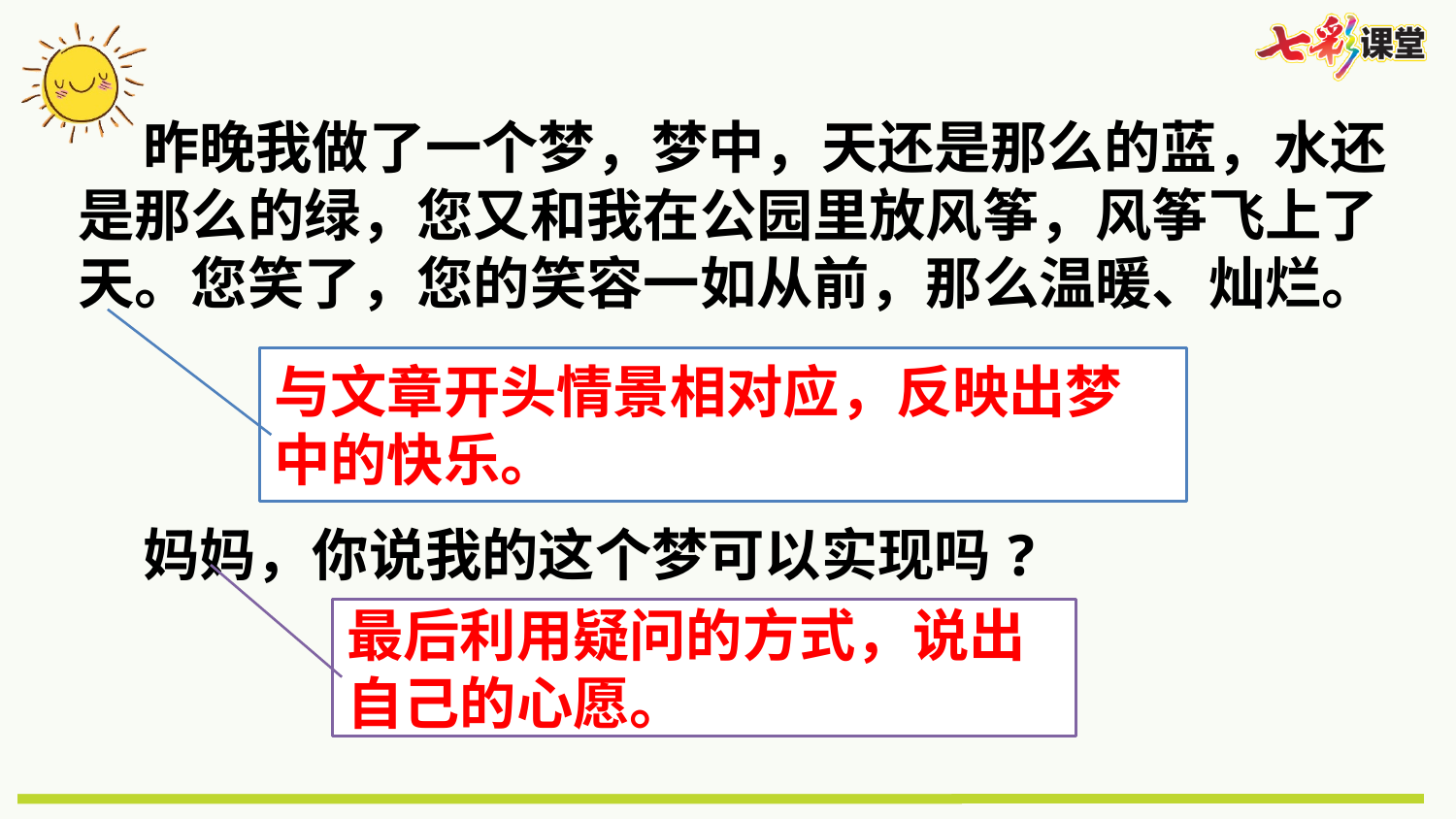

昨晚我做了一个梦，梦中，天还是那么的蓝，水还是那么的绿，您又和我在公园里放风筝，风筝飞上了天。您笑了，您的笑容一如从前，那么温暖、灿烂。

    妈妈，你说我的这个梦可以实现吗?
与文章开头情景相对应，反映出梦中的快乐。
最后利用疑问的方式，说出自己的心愿。